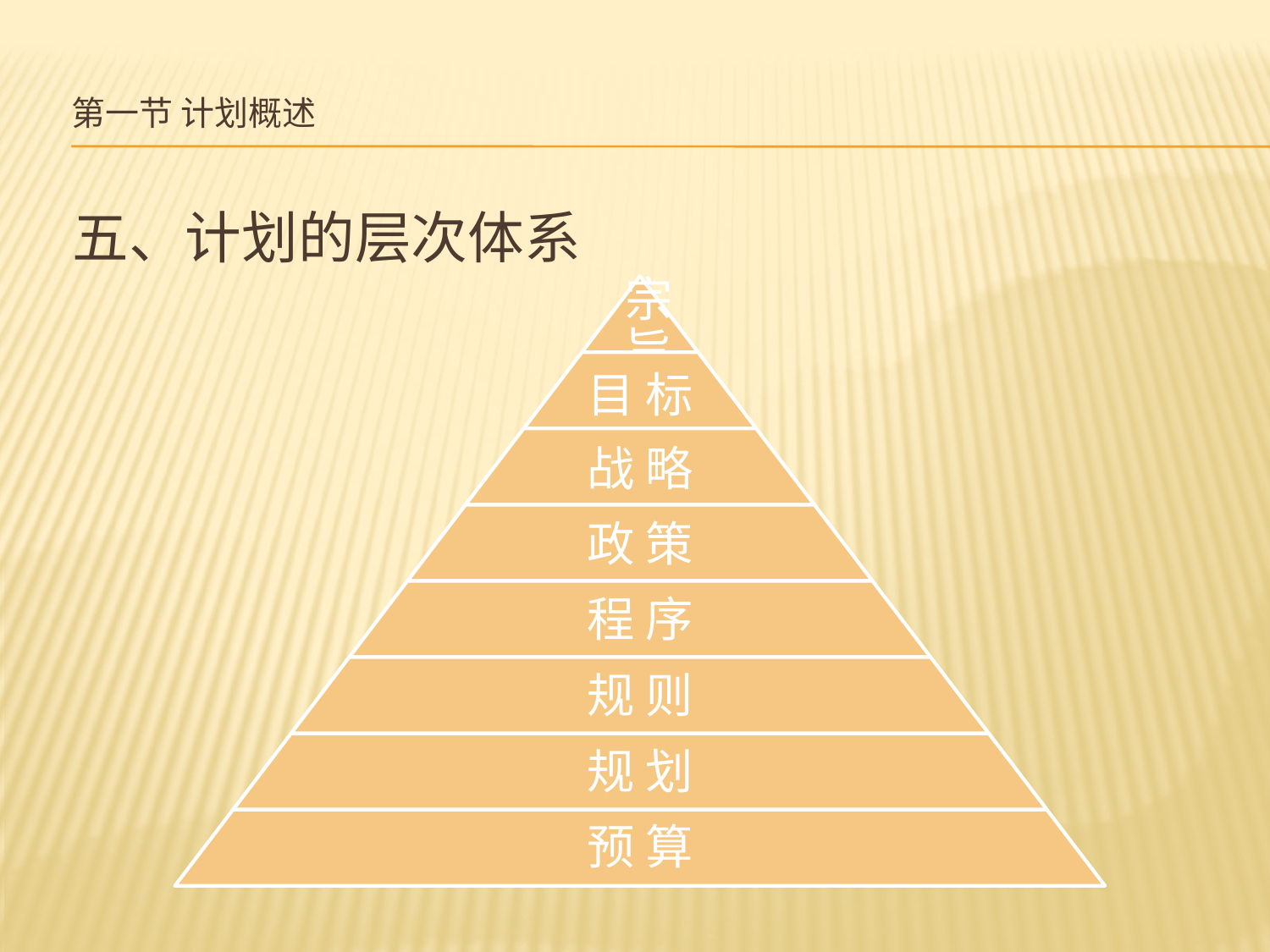

# 第一节 计划概述
五、计划的层次体系

宗旨
目 标
战 略
政 策
程 序
规 则
规 划
预 算